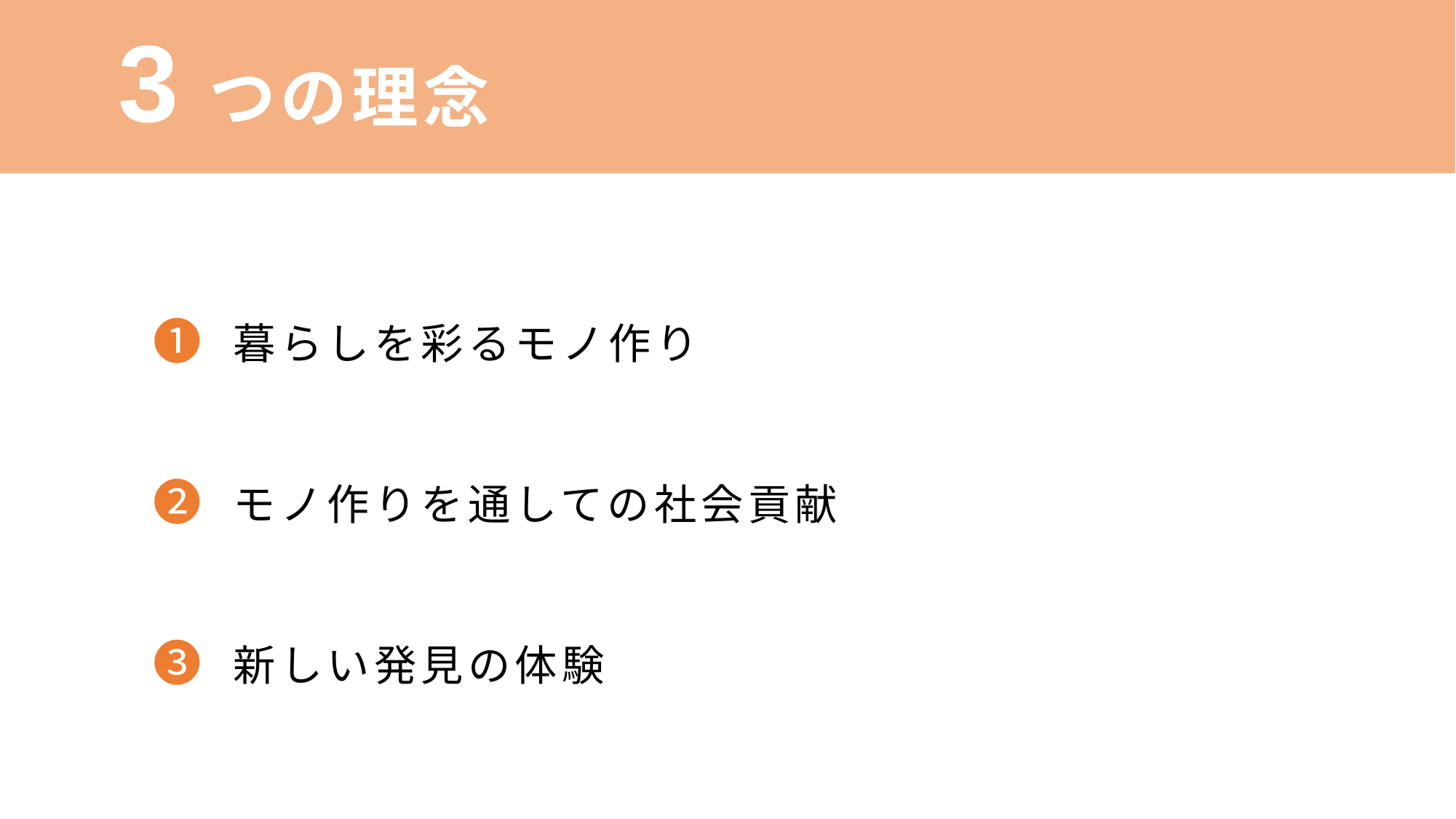

3つの理念
❶ 暮らしを彩るモノ作り
❷ モノ作りを通しての社会貢献
❸ 新しい発見の体験